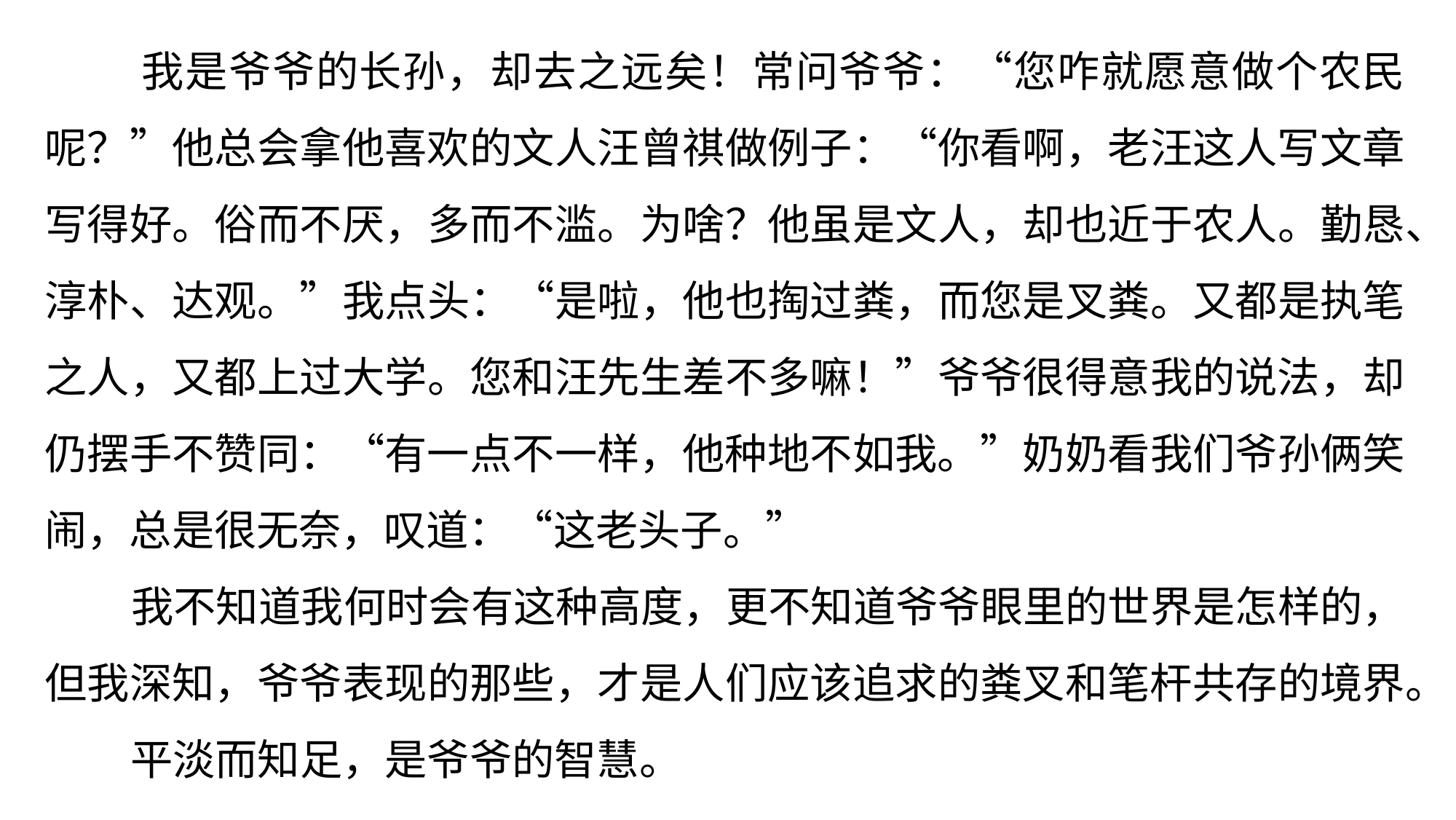

我是爷爷的长孙，却去之远矣！常问爷爷：“您咋就愿意做个农民呢？”他总会拿他喜欢的文人汪曾祺做例子：“你看啊，老汪这人写文章写得好。俗而不厌，多而不滥。为啥？他虽是文人，却也近于农人。勤恳、淳朴、达观。”我点头：“是啦，他也掏过粪，而您是叉粪。又都是执笔之人，又都上过大学。您和汪先生差不多嘛！”爷爷很得意我的说法，却仍摆手不赞同：“有一点不一样，他种地不如我。”奶奶看我们爷孙俩笑闹，总是很无奈，叹道：“这老头子。”
        我不知道我何时会有这种高度，更不知道爷爷眼里的世界是怎样的，但我深知，爷爷表现的那些，才是人们应该追求的粪叉和笔杆共存的境界。
        平淡而知足，是爷爷的智慧。